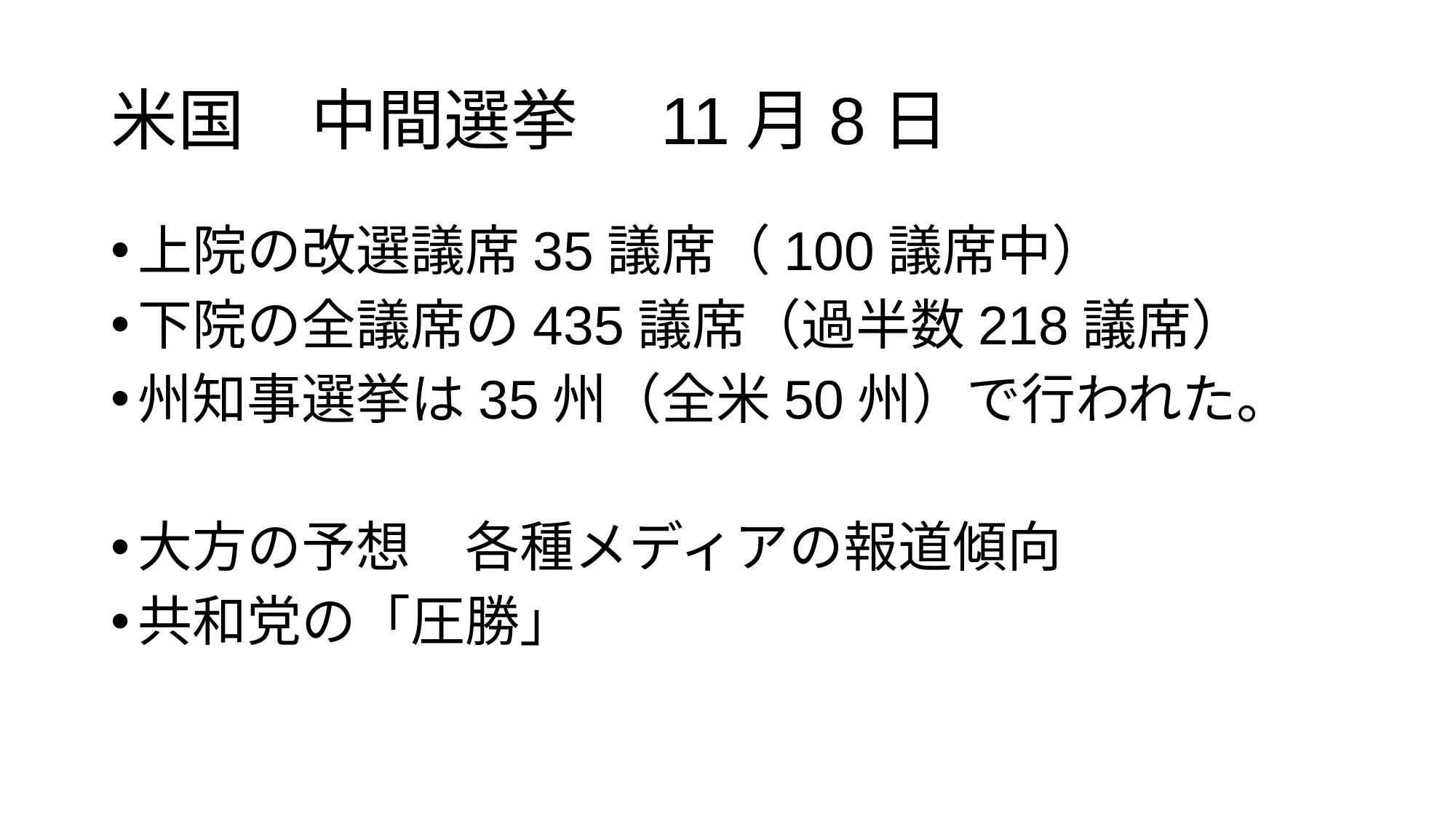

# 米国　中間選挙　11月8日
上院の改選議席35議席（100議席中）
下院の全議席の435議席（過半数218議席）
州知事選挙は35州（全米50州）で行われた。

大方の予想　各種メディアの報道傾向
共和党の「圧勝」